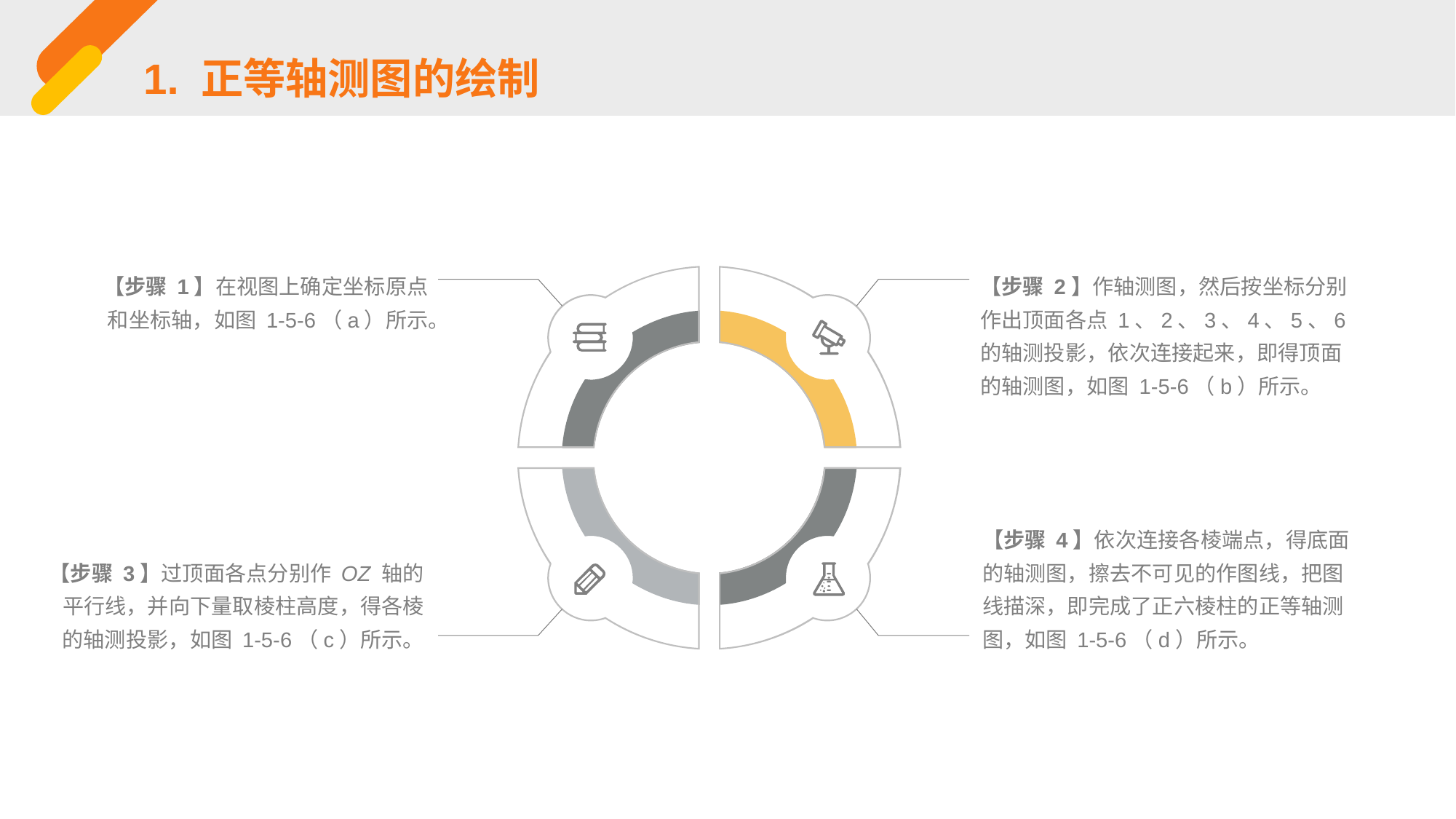

1. 正等轴测图的绘制
【步骤 1】在视图上确定坐标原点和坐标轴，如图 1-5-6（a）所示。

【步骤 2】作轴测图，然后按坐标分别作出顶面各点 1、2、3、4、5、6 的轴测投影，依次连接起来，即得顶面的轴测图，如图 1-5-6（b）所示。

【步骤 4】依次连接各棱端点，得底面的轴测图，擦去不可见的作图线，把图线描深，即完成了正六棱柱的正等轴测图，如图 1-5-6（d）所示。
【步骤 3】过顶面各点分别作 OZ 轴的平行线，并向下量取棱柱高度，得各棱的轴测投影，如图 1-5-6（c）所示。